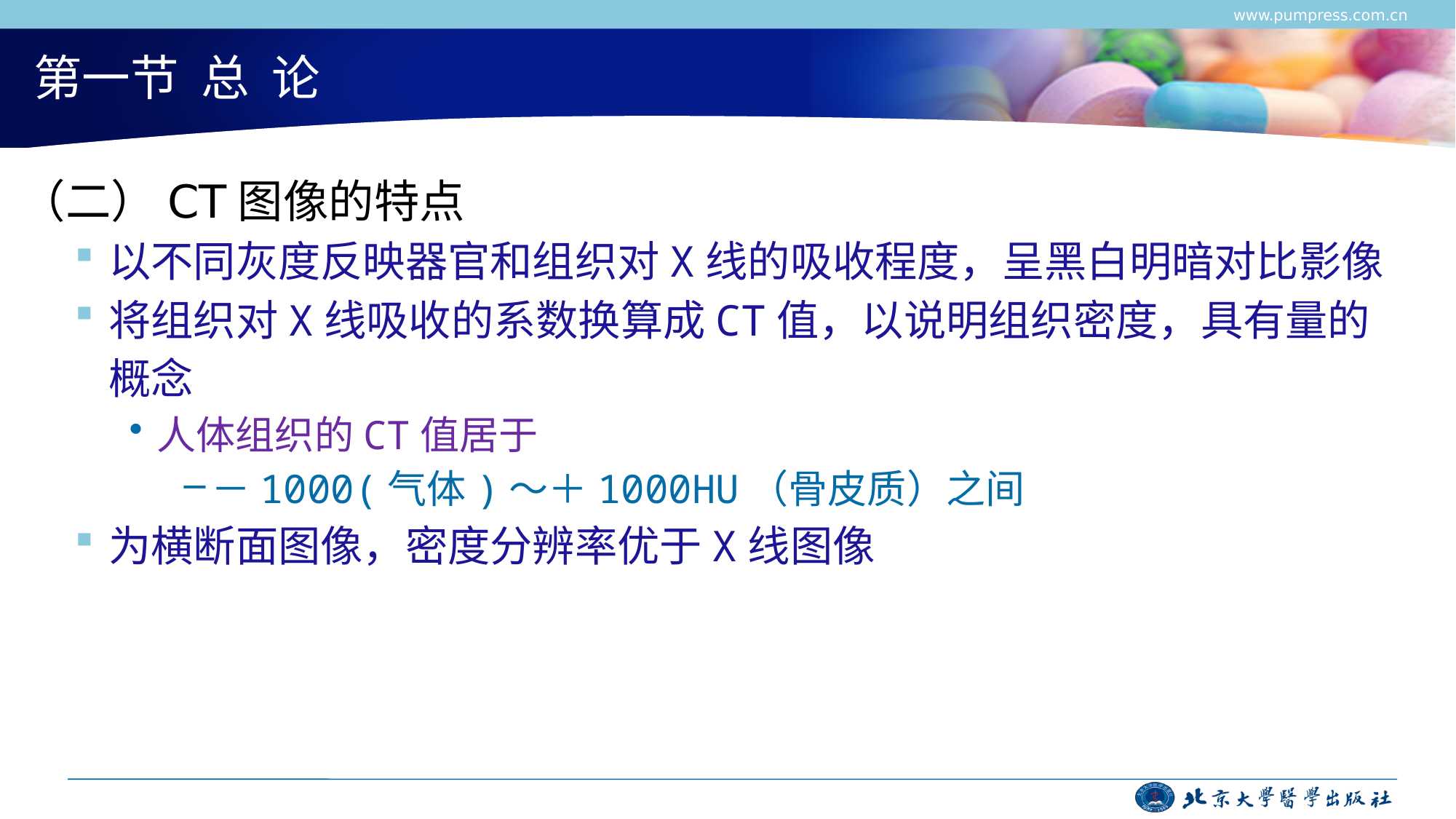

www.pumpress.com.cn
# 第一节  总  论
（二）CT图像的特点
以不同灰度反映器官和组织对X线的吸收程度，呈黑白明暗对比影像
将组织对X线吸收的系数换算成CT值，以说明组织密度，具有量的概念
人体组织的CT值居于
－1000(气体)～＋1000HU（骨皮质）之间
为横断面图像，密度分辨率优于X线图像